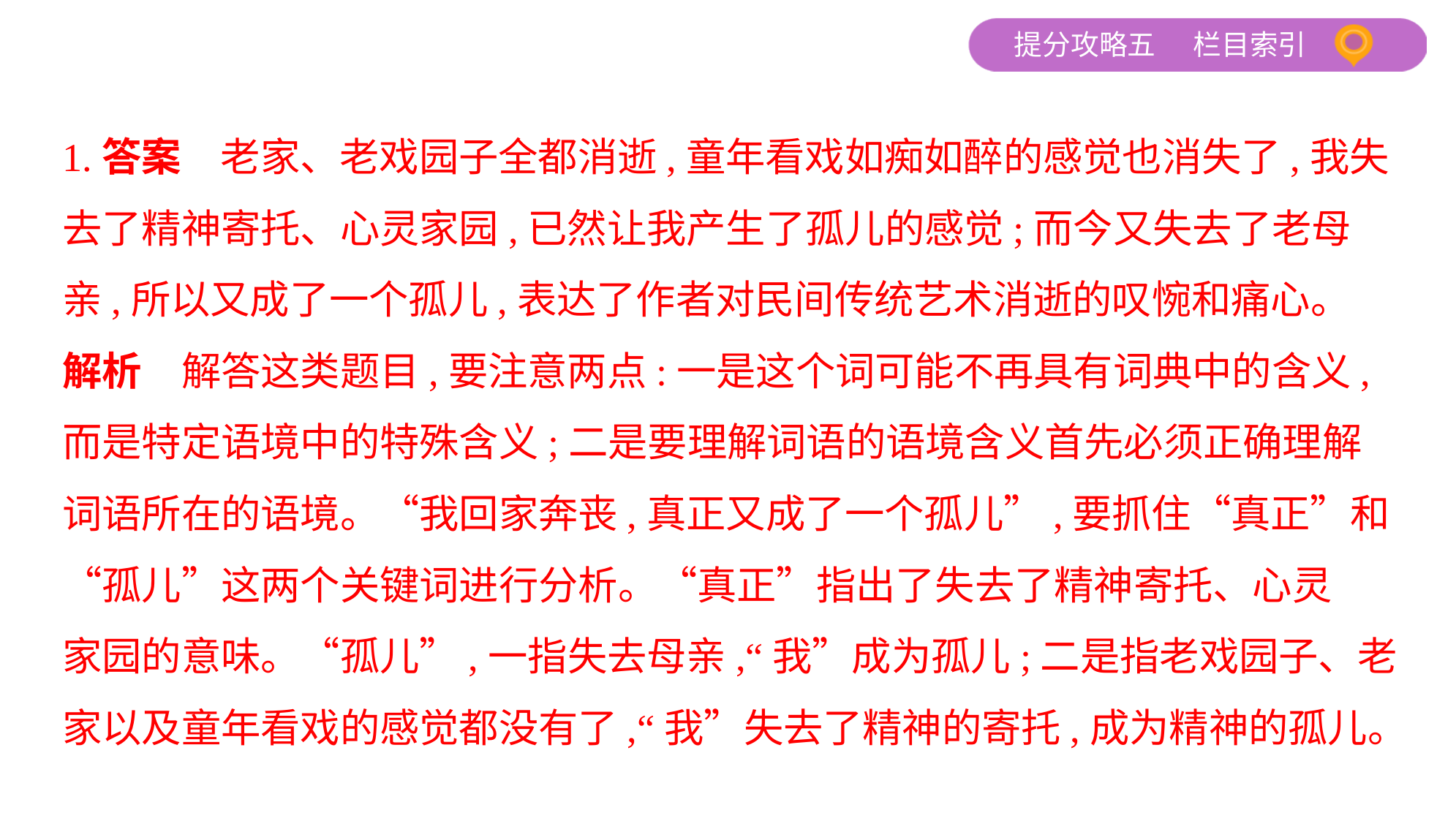

1.答案　老家、老戏园子全都消逝,童年看戏如痴如醉的感觉也消失了,我失
去了精神寄托、心灵家园,已然让我产生了孤儿的感觉;而今又失去了老母
亲,所以又成了一个孤儿,表达了作者对民间传统艺术消逝的叹惋和痛心。
解析　解答这类题目,要注意两点:一是这个词可能不再具有词典中的含义,
而是特定语境中的特殊含义;二是要理解词语的语境含义首先必须正确理解
词语所在的语境。“我回家奔丧,真正又成了一个孤儿”,要抓住“真正”和
“孤儿”这两个关键词进行分析。“真正”指出了失去了精神寄托、心灵
家园的意味。“孤儿”,一指失去母亲,“我”成为孤儿;二是指老戏园子、老家以及童年看戏的感觉都没有了,“我”失去了精神的寄托,成为精神的孤儿。